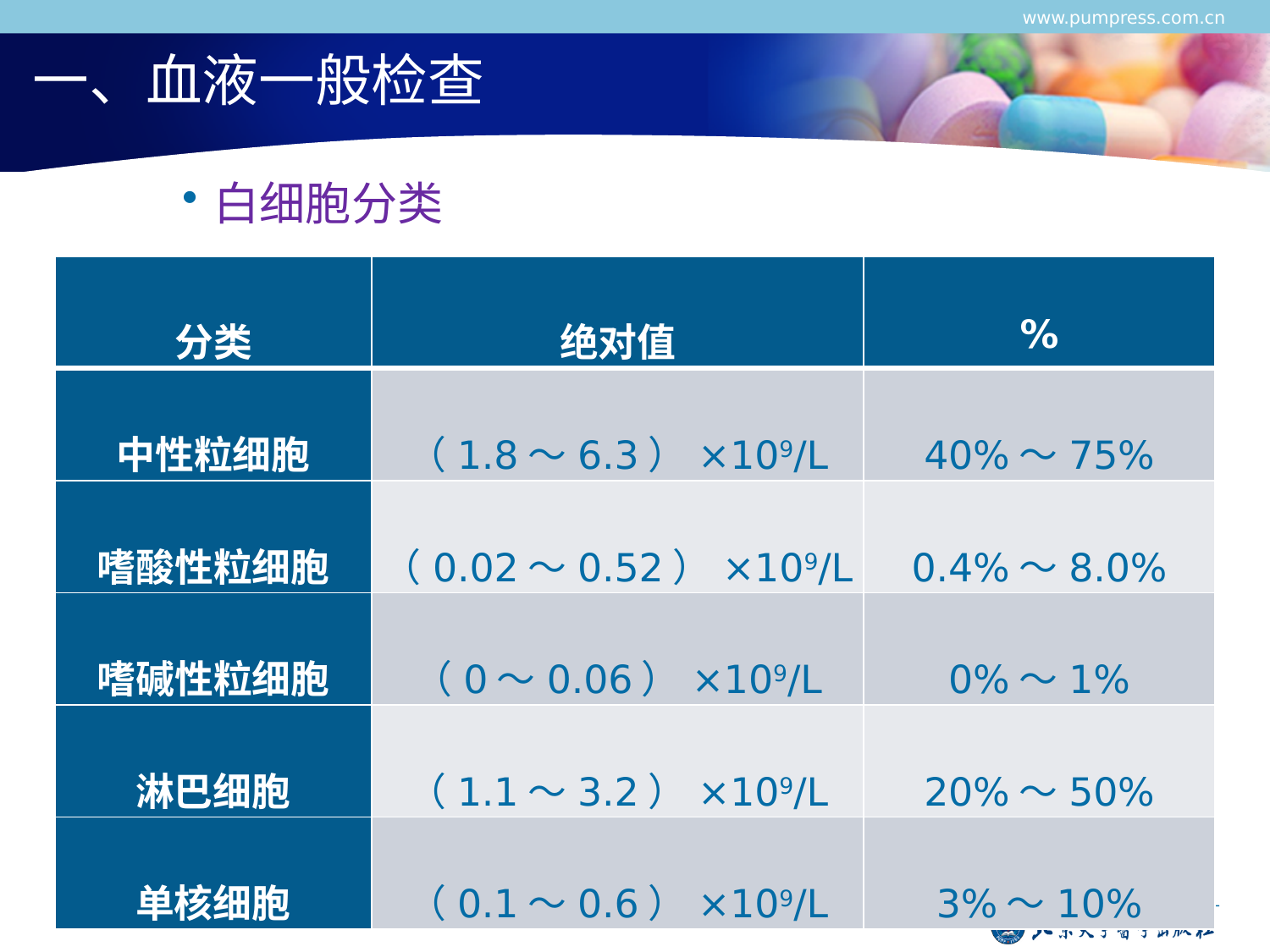

www.pumpress.com.cn
# 一、血液一般检查
白细胞分类

| 分类 | 绝对值 | % |
| --- | --- | --- |
| 中性粒细胞 | （1.8～6.3）×109/L | 40%～75% |
| 嗜酸性粒细胞 | （0.02～0.52）×109/L | 0.4%～8.0% |
| 嗜碱性粒细胞 | （0～0.06）×109/L | 0%～1% |
| 淋巴细胞 | （1.1～3.2）×109/L | 20%～50% |
| 单核细胞 | （0.1～0.6）×109/L | 3%～10% |